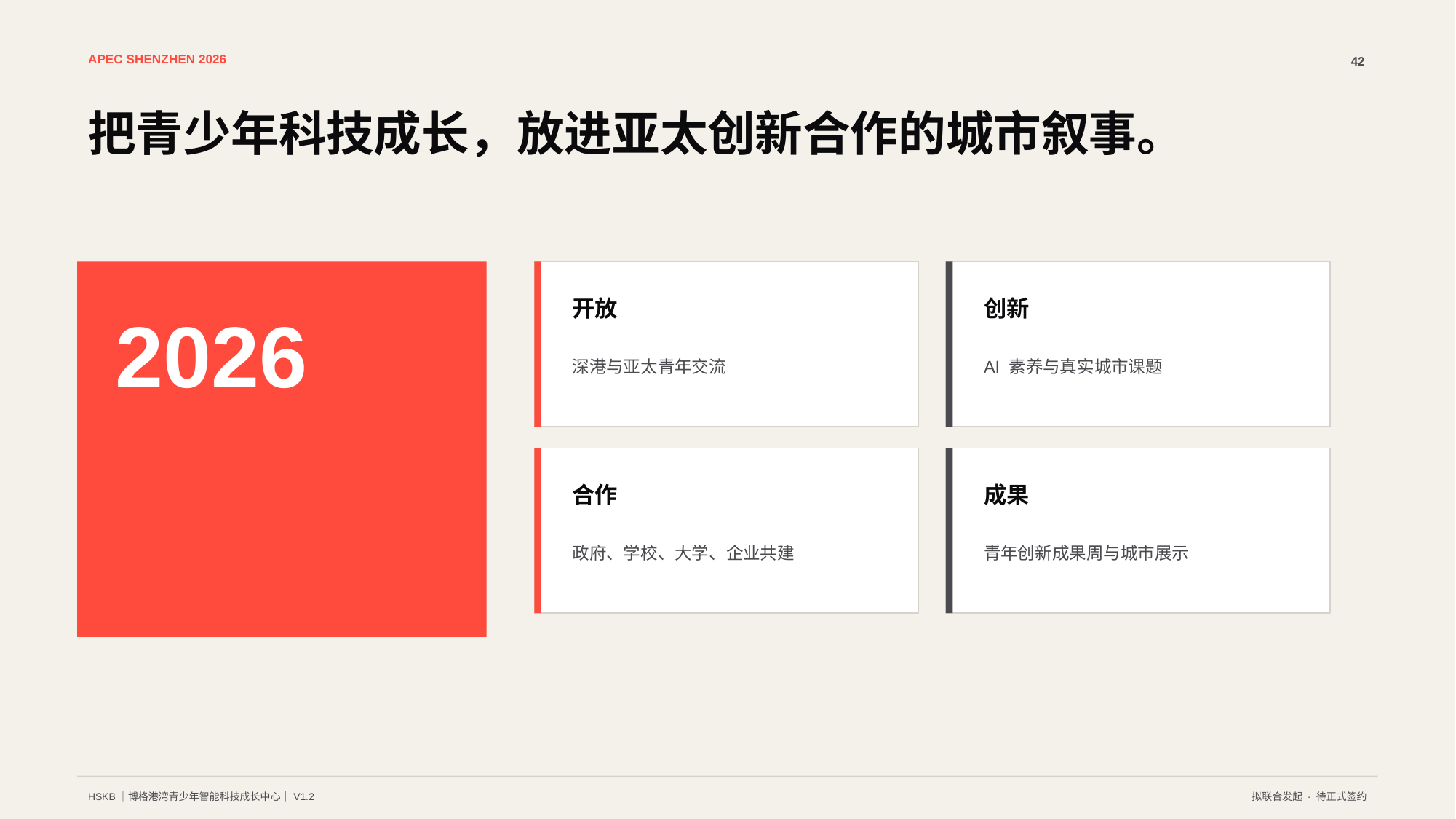

APEC SHENZHEN 2026
42
把青少年科技成长，放进亚太创新合作的城市叙事。

开放
创新
2026
深港与亚太青年交流
AI 素养与真实城市课题
SHENZHEN

合作
成果
政府、学校、大学、企业共建
青年创新成果周与城市展示

HSKB｜博格港湾青少年智能科技成长中心｜V1.2
拟联合发起 · 待正式签约